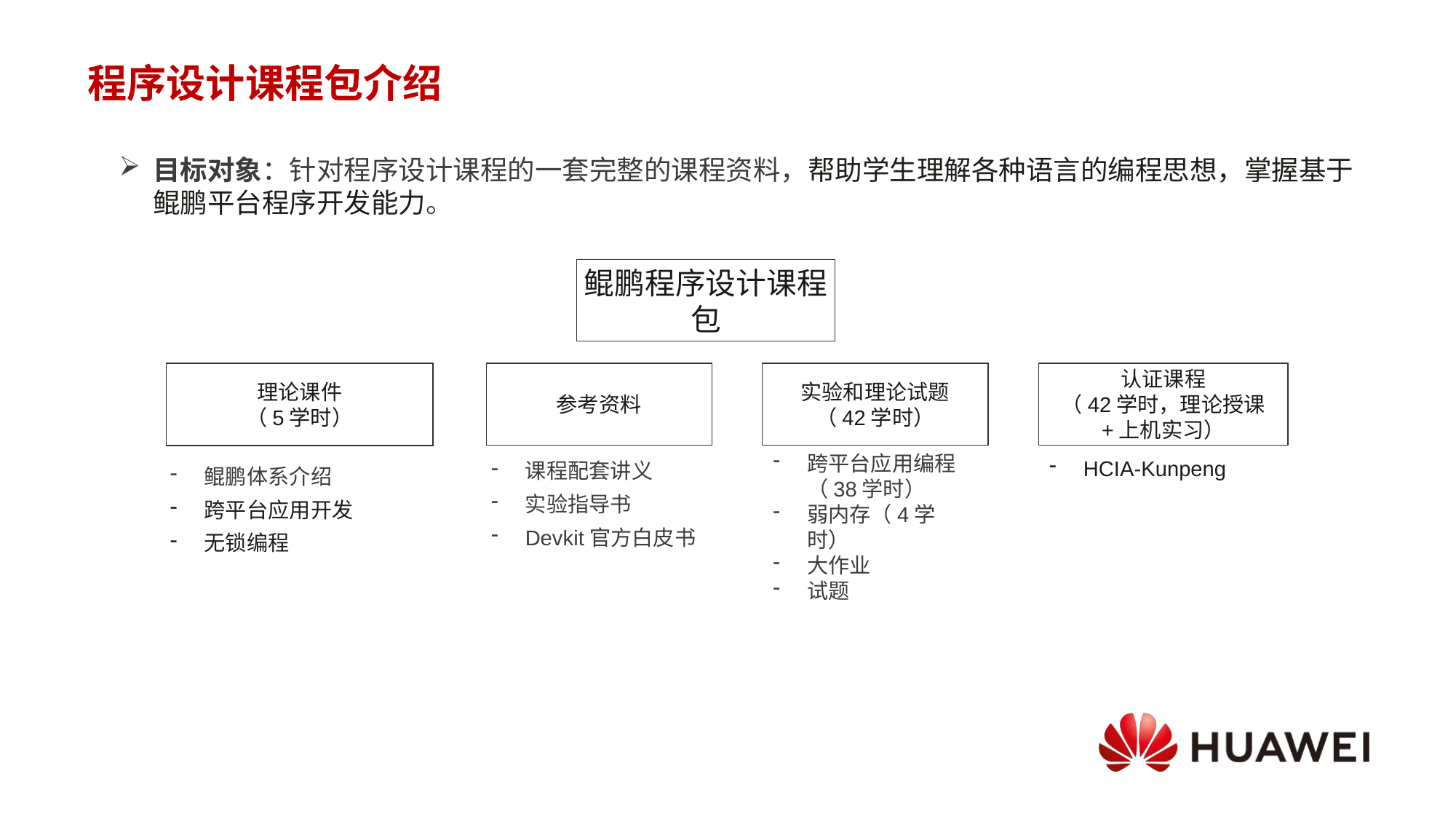

# 程序设计课程包介绍
目标对象：针对程序设计课程的一套完整的课程资料，帮助学生理解各种语言的编程思想，掌握基于鲲鹏平台程序开发能力。
鲲鹏程序设计课程包
理论课件
（5学时）
参考资料
实验和理论试题
（42学时）
认证课程
（42学时，理论授课
+上机实习）
课程配套讲义
实验指导书
Devkit官方白皮书
跨平台应用编程（38学时）
弱内存（4学时）
大作业
试题
鲲鹏体系介绍
跨平台应用开发
无锁编程
HCIA-Kunpeng